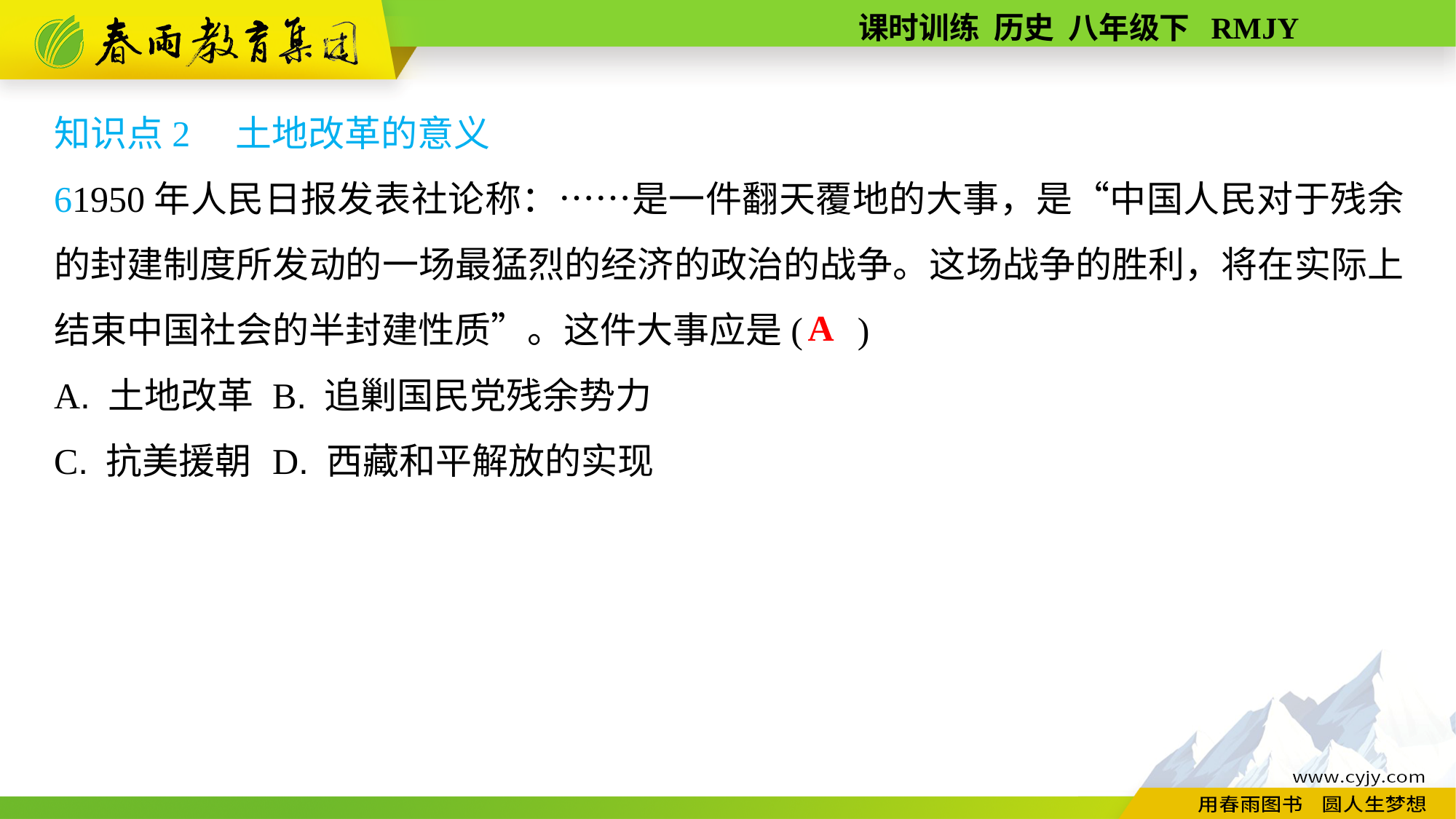

知识点2　土地改革的意义
61950年人民日报发表社论称：……是一件翻天覆地的大事，是“中国人民对于残余的封建制度所发动的一场最猛烈的经济的政治的战争。这场战争的胜利，将在实际上结束中国社会的半封建性质”。这件大事应是(      )
A. 土地改革	B. 追剿国民党残余势力
C. 抗美援朝	D. 西藏和平解放的实现
A